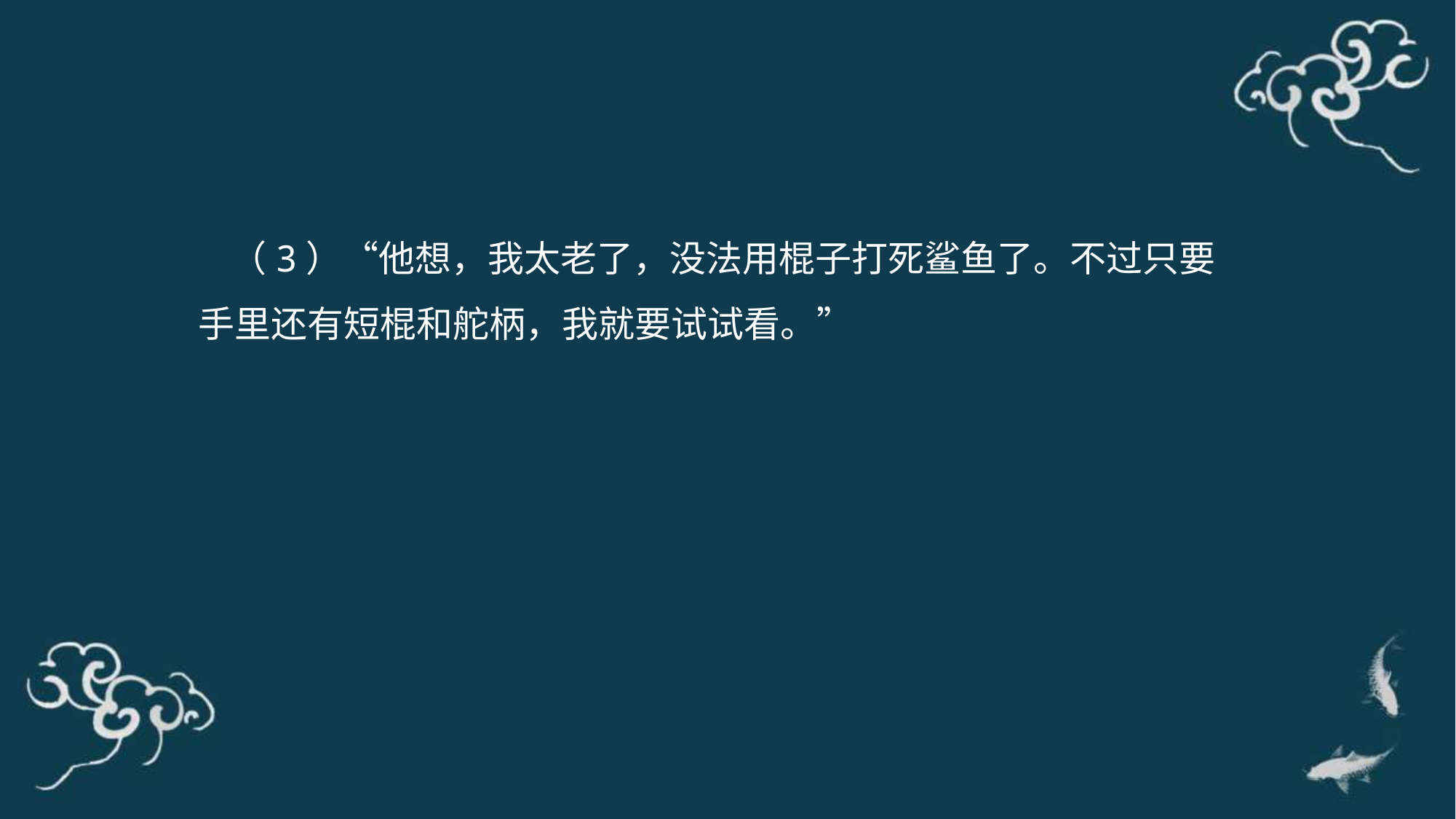

（3）“他想，我太老了，没法用棍子打死鲨鱼了。不过只要手里还有短棍和舵柄，我就要试试看。”